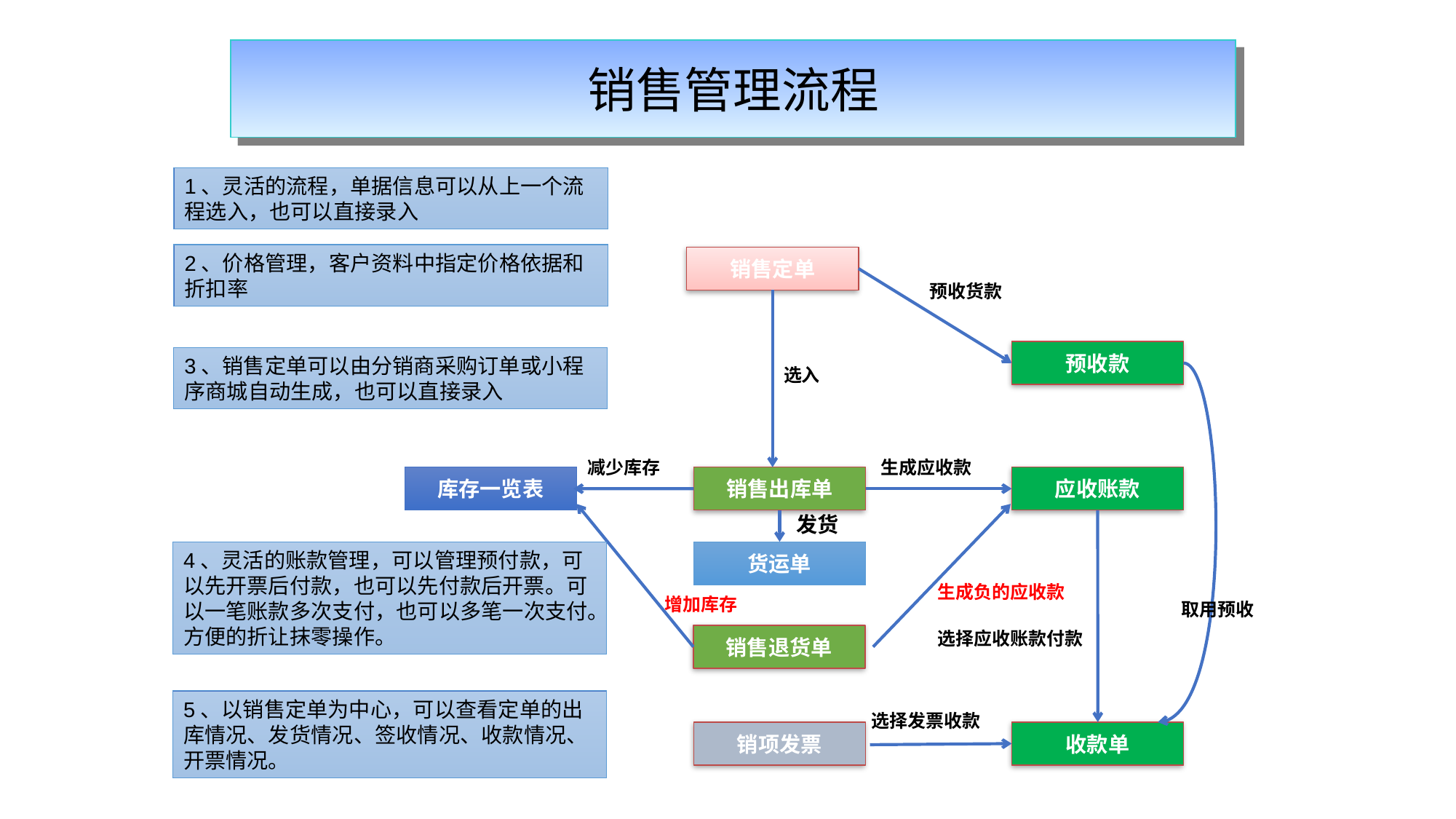

销售管理流程
1、灵活的流程，单据信息可以从上一个流程选入，也可以直接录入
2、价格管理，客户资料中指定价格依据和折扣率
销售定单
预收货款
预收款
3、销售定单可以由分销商采购订单或小程序商城自动生成，也可以直接录入
选入
减少库存
生成应收款
库存一览表
销售出库单
应收账款
发货
4、灵活的账款管理，可以管理预付款，可以先开票后付款，也可以先付款后开票。可以一笔账款多次支付，也可以多笔一次支付。方便的折让抹零操作。
货运单
生成负的应收款
增加库存
取用预收
选择应收账款付款
销售退货单
5、以销售定单为中心，可以查看定单的出库情况、发货情况、签收情况、收款情况、开票情况。
选择发票收款
销项发票
收款单